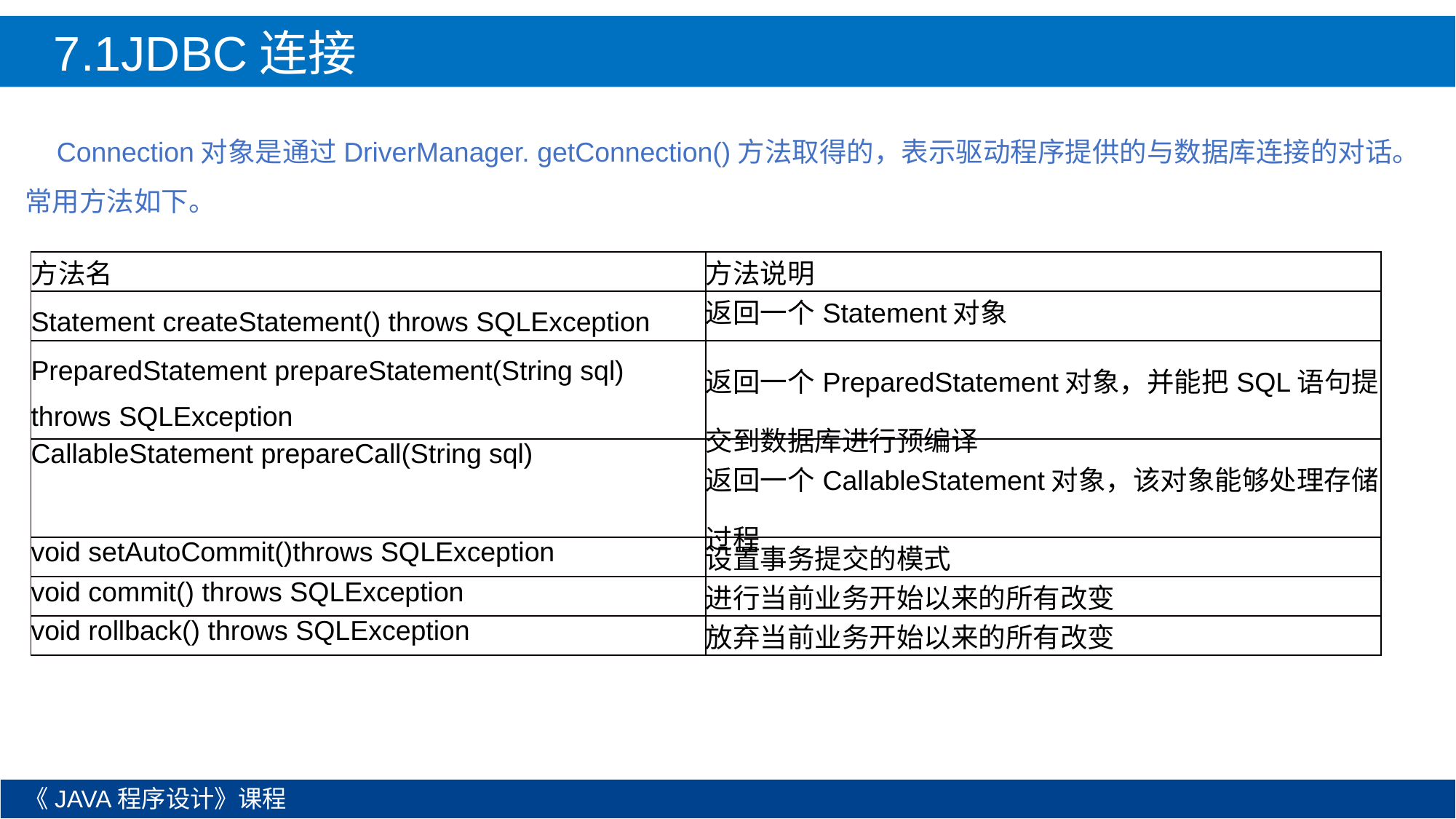

7.1JDBC连接
Connection对象是通过DriverManager. getConnection()方法取得的，表示驱动程序提供的与数据库连接的对话。常用方法如下。
| 方法名 | 方法说明 |
| --- | --- |
| Statement createStatement() throws SQLException | 返回一个Statement对象 |
| PreparedStatement prepareStatement(String sql) throws SQLException | 返回一个PreparedStatement对象，并能把SQL语句提交到数据库进行预编译 |
| CallableStatement prepareCall(String sql) | 返回一个CallableStatement对象，该对象能够处理存储过程 |
| void setAutoCommit()throws SQLException | 设置事务提交的模式 |
| void commit() throws SQLException | 进行当前业务开始以来的所有改变 |
| void rollback() throws SQLException | 放弃当前业务开始以来的所有改变 |
《JAVA程序设计》课程